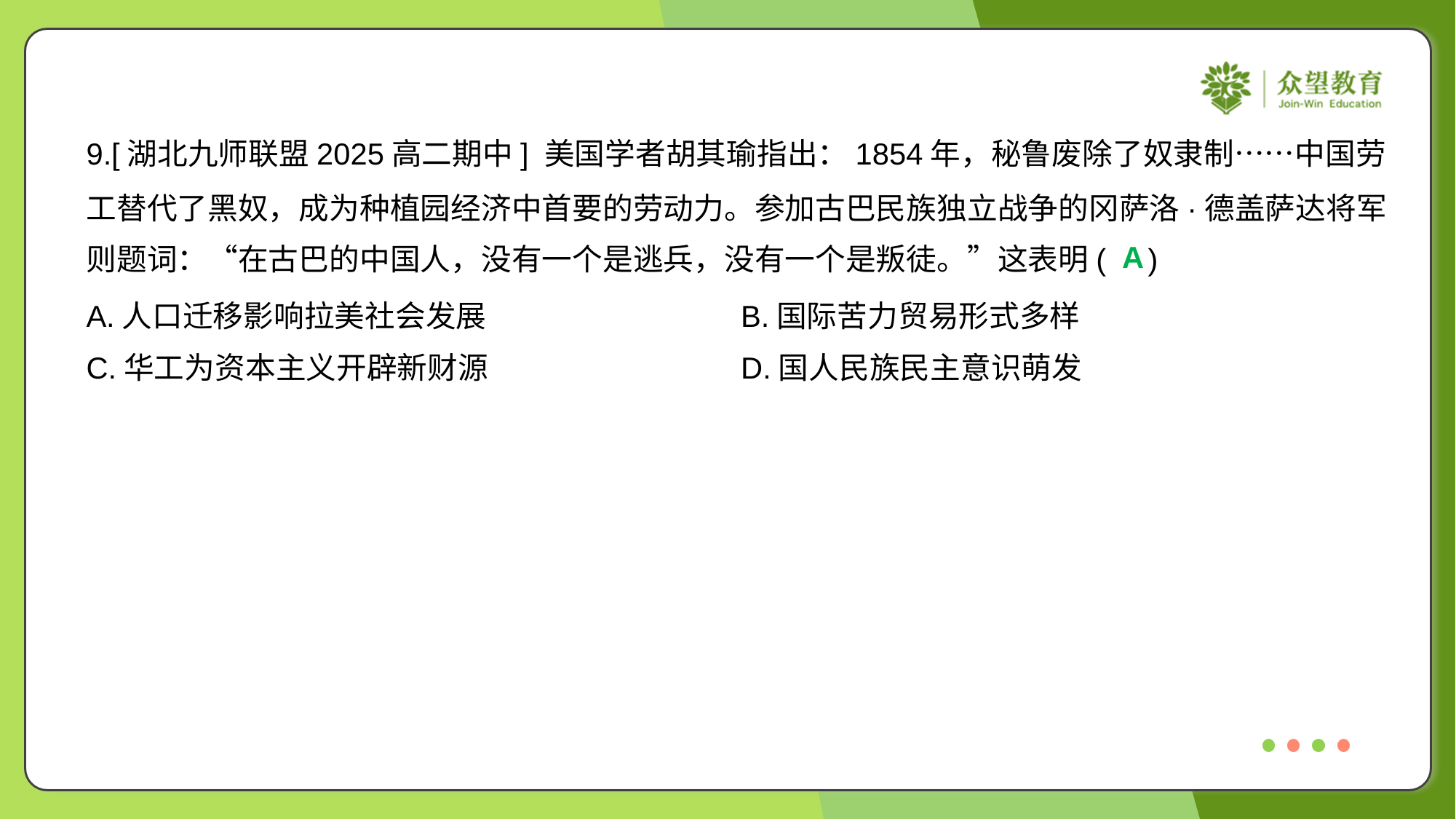

9.[湖北九师联盟2025高二期中] 美国学者胡其瑜指出：1854年，秘鲁废除了奴隶制……中国劳
工替代了黑奴，成为种植园经济中首要的劳动力。参加古巴民族独立战争的冈萨洛·德盖萨达将军
则题词：“在古巴的中国人，没有一个是逃兵，没有一个是叛徒。”这表明(     )
A
A.人口迁移影响拉美社会发展	B.国际苦力贸易形式多样
C.华工为资本主义开辟新财源	D.国人民族民主意识萌发